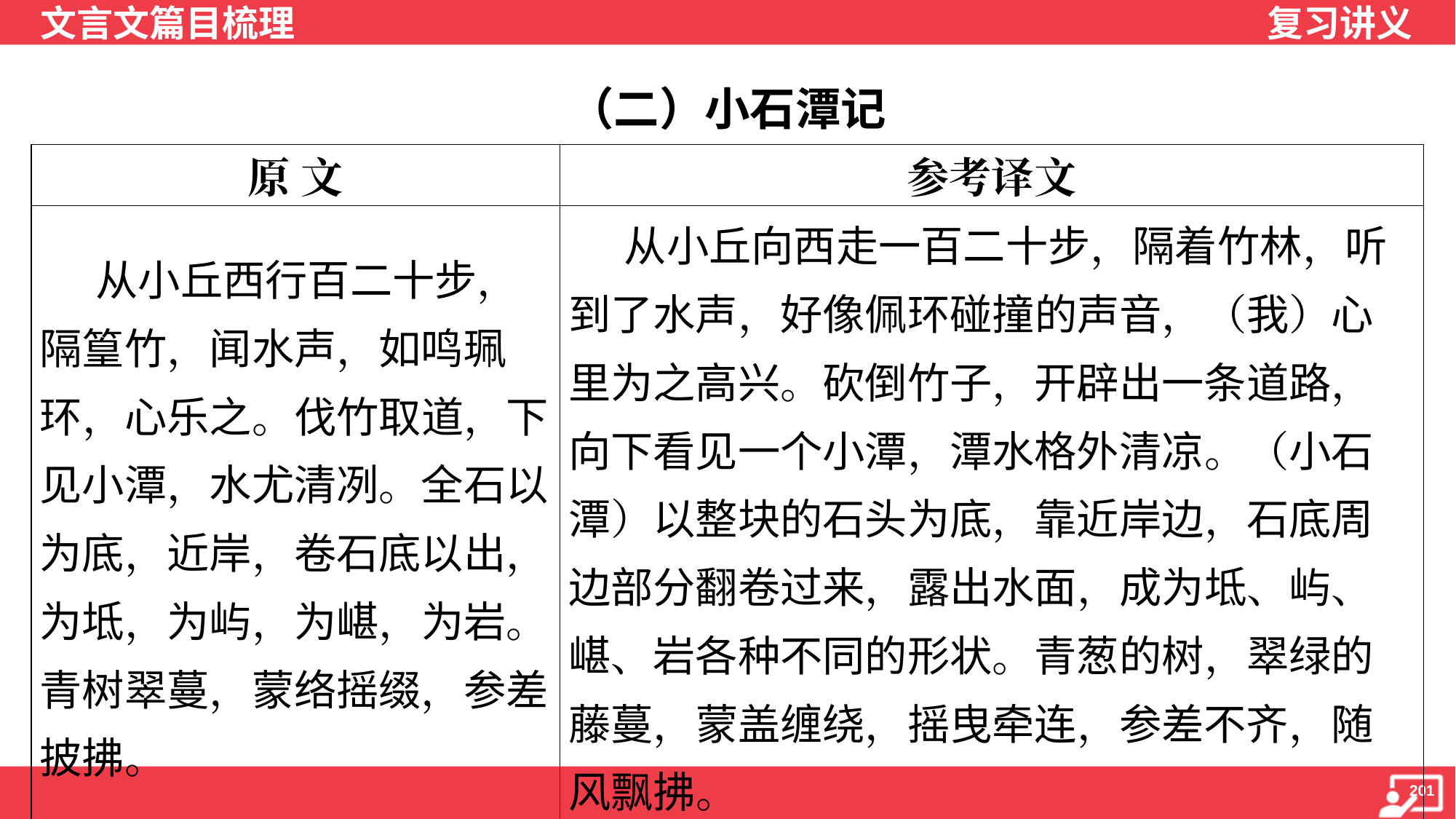

（二）小石潭记
| 原 文 | 参考译文 |
| --- | --- |
| 从小丘西行百二十步，隔篁竹，闻水声，如鸣珮环，心乐之。伐竹取道，下见小潭，水尤清冽。全石以为底，近岸，卷石底以出，为坻，为屿，为嵁，为岩。青树翠蔓，蒙络摇缀，参差披拂。 | 从小丘向西走一百二十步，隔着竹林，听到了水声，好像佩环碰撞的声音，（我）心里为之高兴。砍倒竹子，开辟出一条道路，向下看见一个小潭，潭水格外清凉。（小石潭）以整块的石头为底，靠近岸边，石底周边部分翻卷过来，露出水面，成为坻、屿、嵁、岩各种不同的形状。青葱的树，翠绿的藤蔓，蒙盖缠绕，摇曳牵连，参差不齐，随风飘拂。 |